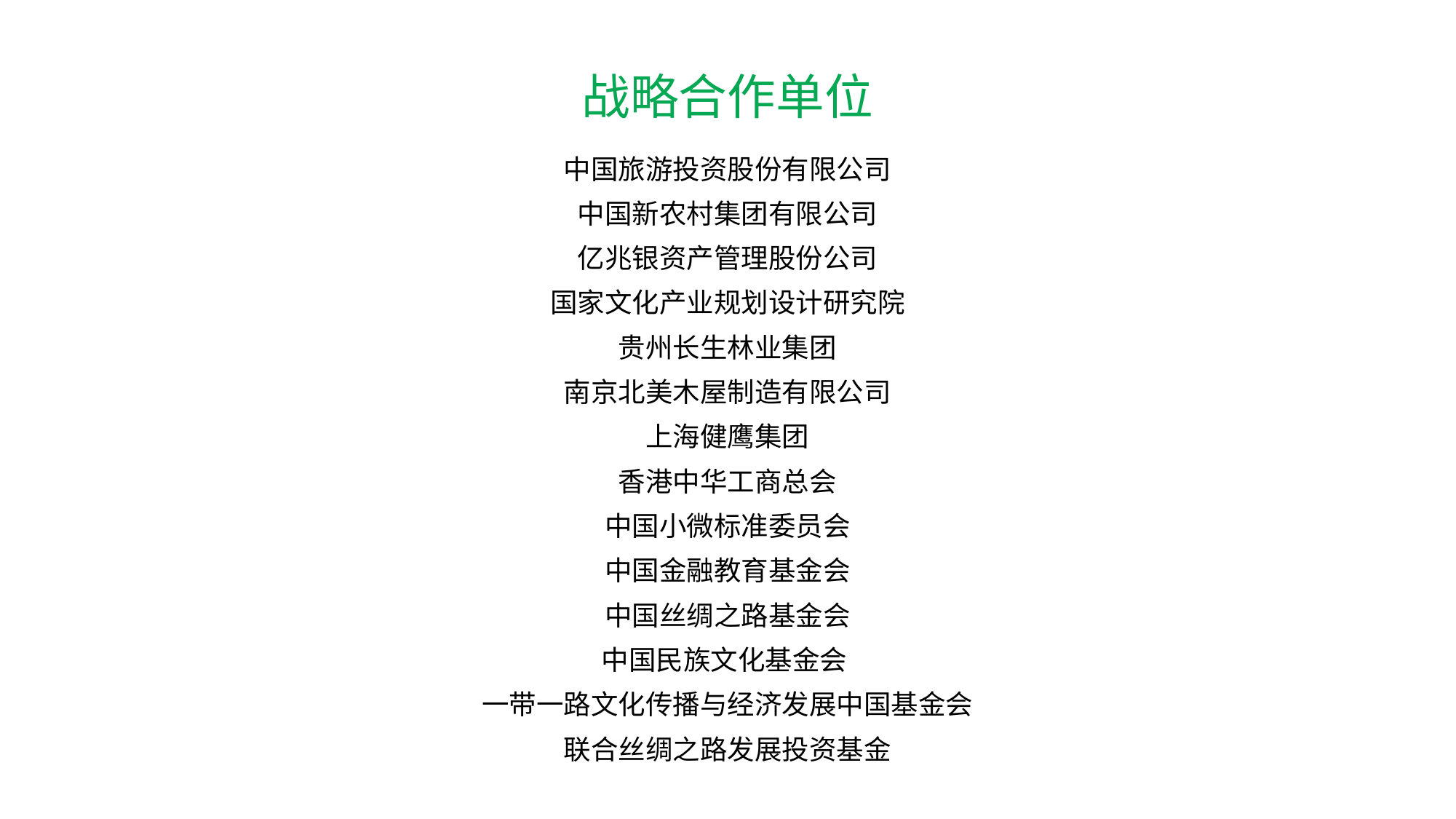

战略合作单位
中国旅游投资股份有限公司
中国新农村集团有限公司
亿兆银资产管理股份公司
国家文化产业规划设计研究院
贵州长生林业集团
南京北美木屋制造有限公司
上海健鹰集团
香港中华工商总会
中国小微标准委员会
中国金融教育基金会
中国丝绸之路基金会
中国民族文化基金会
一带一路文化传播与经济发展中国基金会
联合丝绸之路发展投资基金